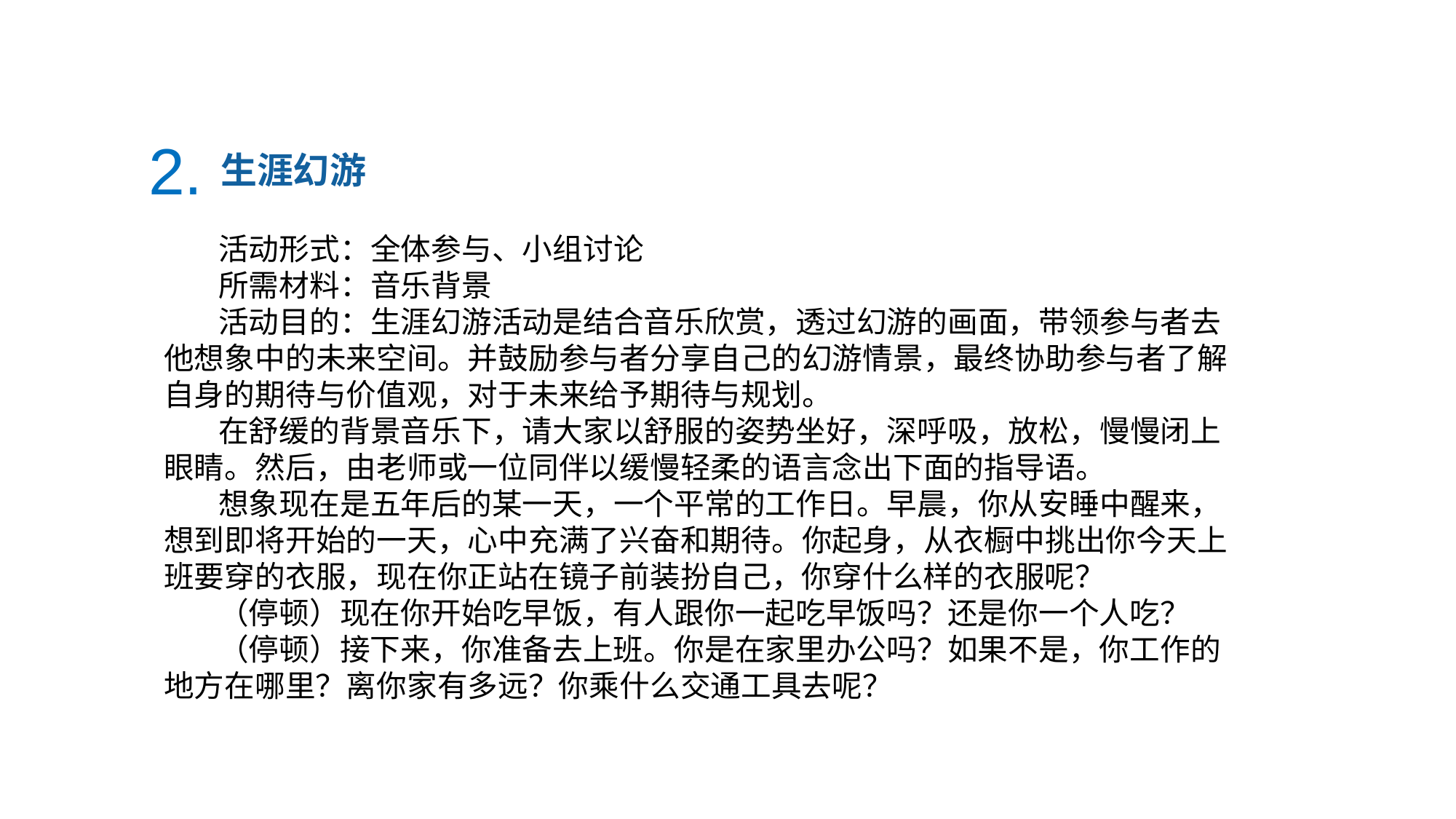

2.
生涯幻游
活动形式：全体参与、小组讨论
所需材料：音乐背景
活动目的：生涯幻游活动是结合音乐欣赏，透过幻游的画面，带领参与者去他想象中的未来空间。并鼓励参与者分享自己的幻游情景，最终协助参与者了解自身的期待与价值观，对于未来给予期待与规划。
在舒缓的背景音乐下，请大家以舒服的姿势坐好，深呼吸，放松，慢慢闭上眼睛。然后，由老师或一位同伴以缓慢轻柔的语言念出下面的指导语。
想象现在是五年后的某一天，一个平常的工作日。早晨，你从安睡中醒来，想到即将开始的一天，心中充满了兴奋和期待。你起身，从衣橱中挑出你今天上班要穿的衣服，现在你正站在镜子前装扮自己，你穿什么样的衣服呢？
（停顿）现在你开始吃早饭，有人跟你一起吃早饭吗？还是你一个人吃？
（停顿）接下来，你准备去上班。你是在家里办公吗？如果不是，你工作的地方在哪里？离你家有多远？你乘什么交通工具去呢？